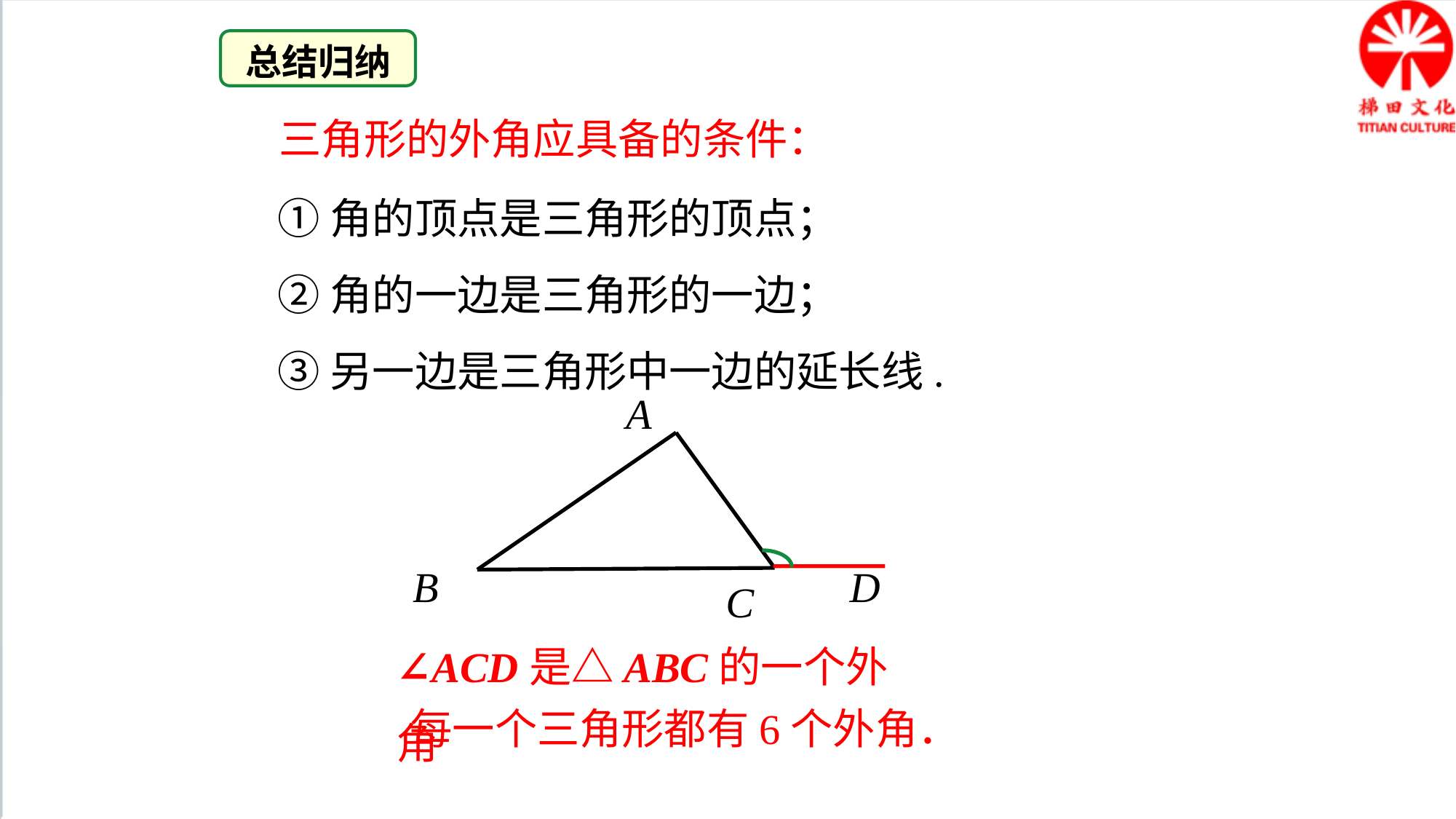

总结归纳
三角形的外角应具备的条件：
①角的顶点是三角形的顶点；
②角的一边是三角形的一边；
③另一边是三角形中一边的延长线.
A

D
B

C
∠ACD是△ABC的一个外角
     每一个三角形都有6个外角．